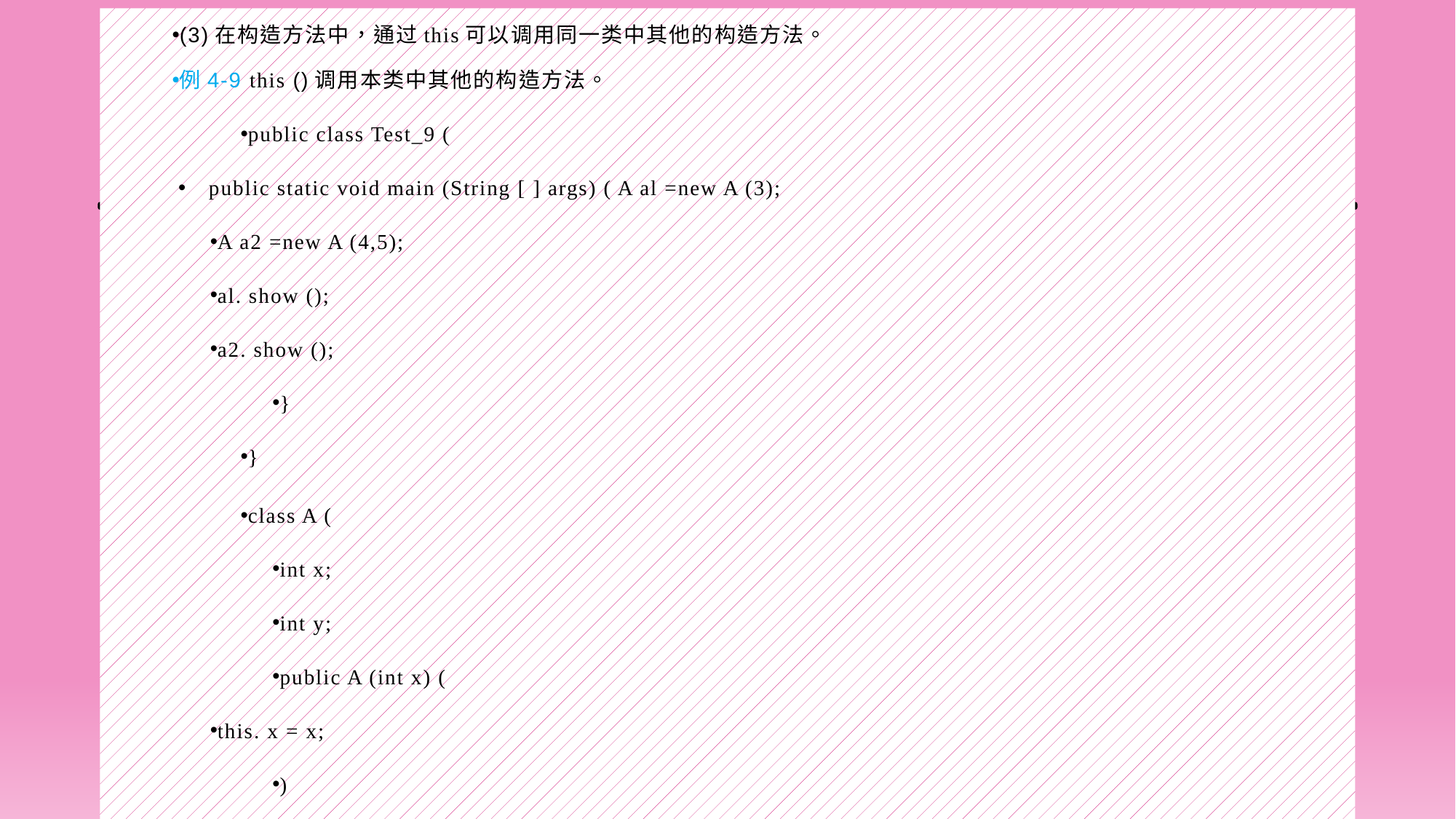

(3)在构造方法中，通过this可以调用同一类中其他的构造方法。
例4-9 this ()调用本类中其他的构造方法。
public class Test_9 (
public static void main (String [ ] args) ( A al =new A (3);
A a2 =new A (4,5);
al. show ();
a2. show ();
}
}
class A (
int x;
int y;
public A (int x) (
this. x = x;
)

#